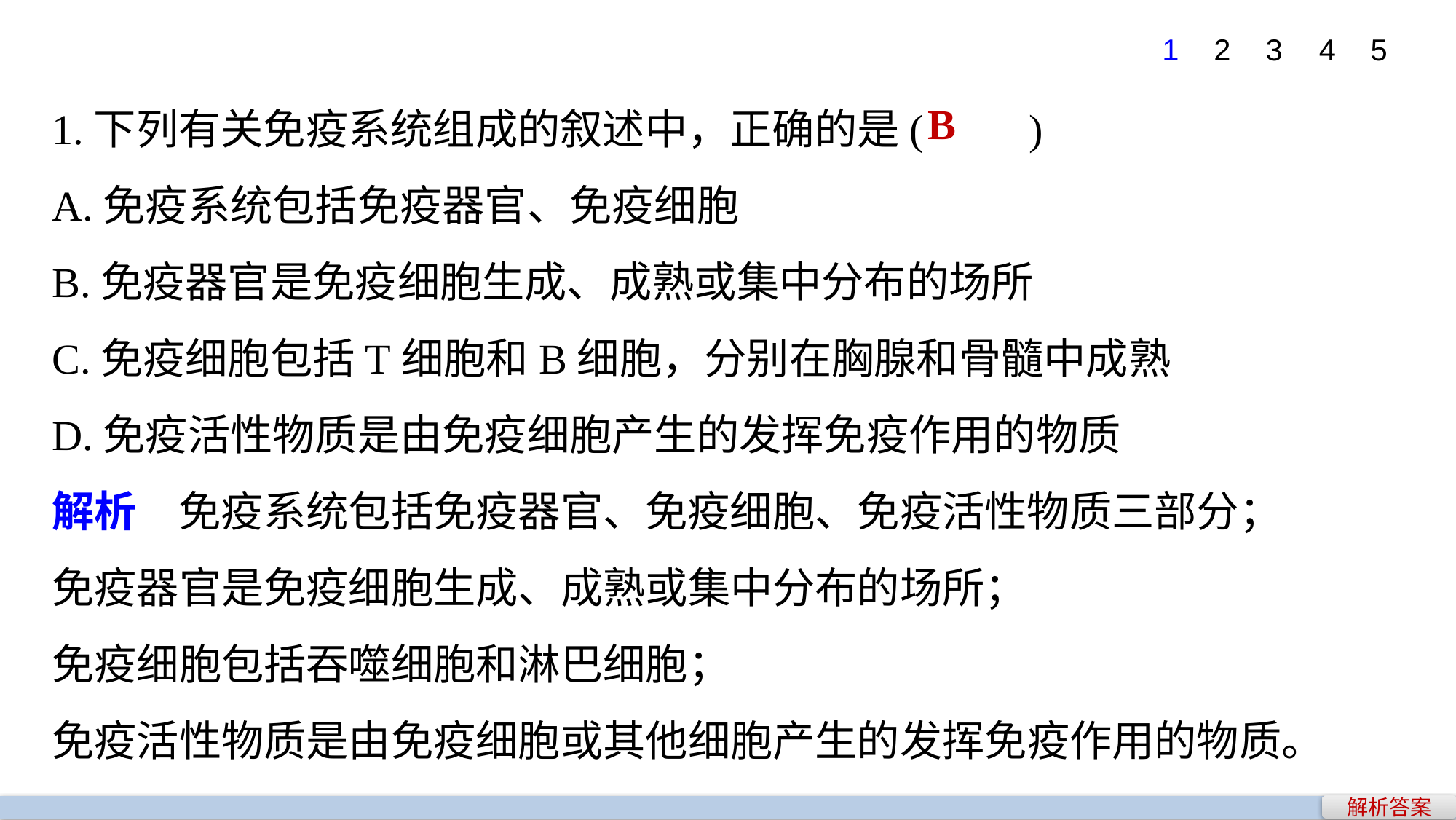

1
2
3
4
5
1.下列有关免疫系统组成的叙述中，正确的是(　　)
A.免疫系统包括免疫器官、免疫细胞
B.免疫器官是免疫细胞生成、成熟或集中分布的场所
C.免疫细胞包括T细胞和B细胞，分别在胸腺和骨髓中成熟
D.免疫活性物质是由免疫细胞产生的发挥免疫作用的物质
解析　免疫系统包括免疫器官、免疫细胞、免疫活性物质三部分；
免疫器官是免疫细胞生成、成熟或集中分布的场所；
免疫细胞包括吞噬细胞和淋巴细胞；
免疫活性物质是由免疫细胞或其他细胞产生的发挥免疫作用的物质。
B
解析答案